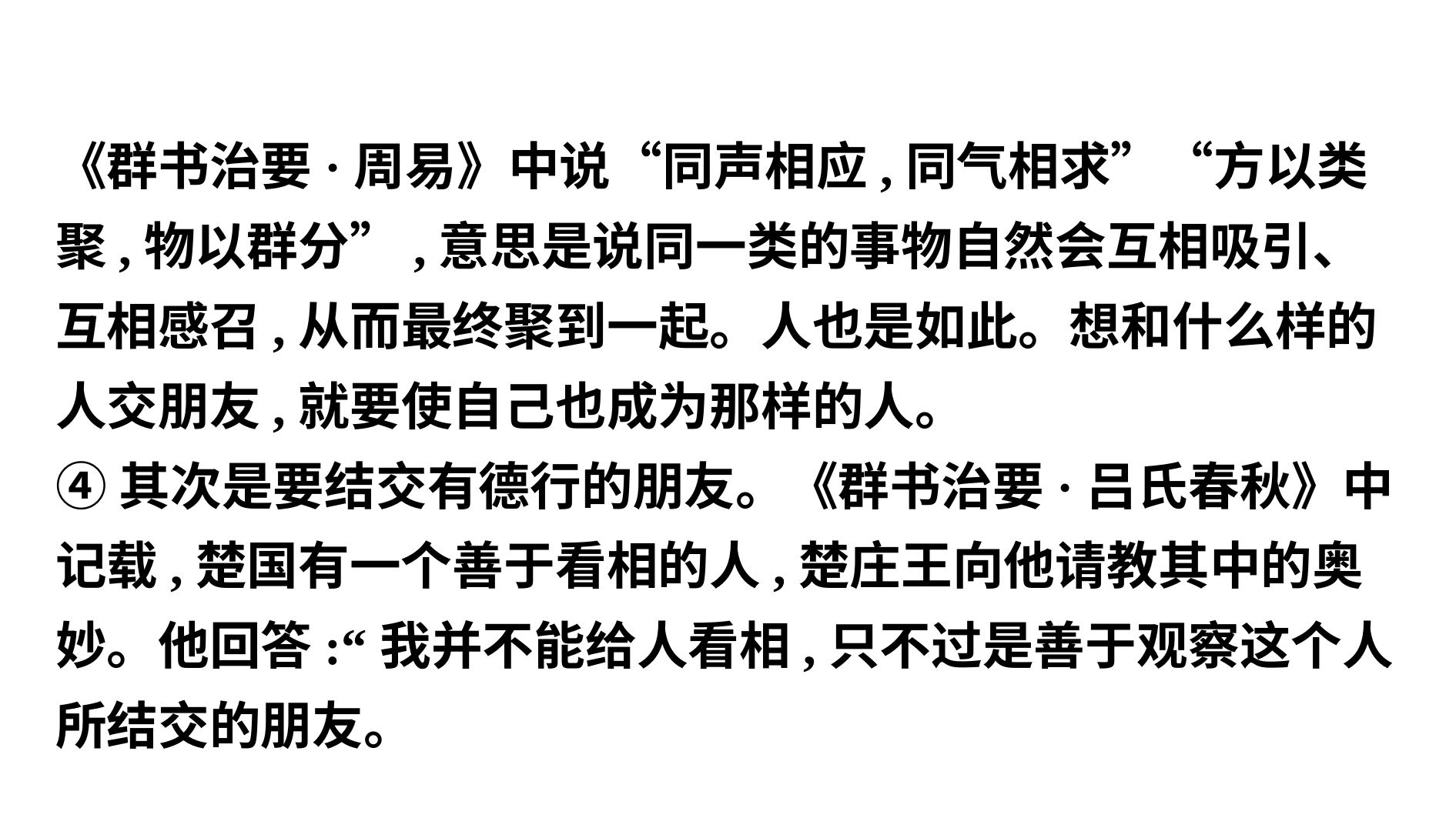

《群书治要·周易》中说“同声相应,同气相求”“方以类聚,物以群分”,意思是说同一类的事物自然会互相吸引、互相感召,从而最终聚到一起。人也是如此。想和什么样的人交朋友,就要使自己也成为那样的人。
④其次是要结交有德行的朋友。《群书治要·吕氏春秋》中记载,楚国有一个善于看相的人,楚庄王向他请教其中的奥妙。他回答:“我并不能给人看相,只不过是善于观察这个人所结交的朋友。